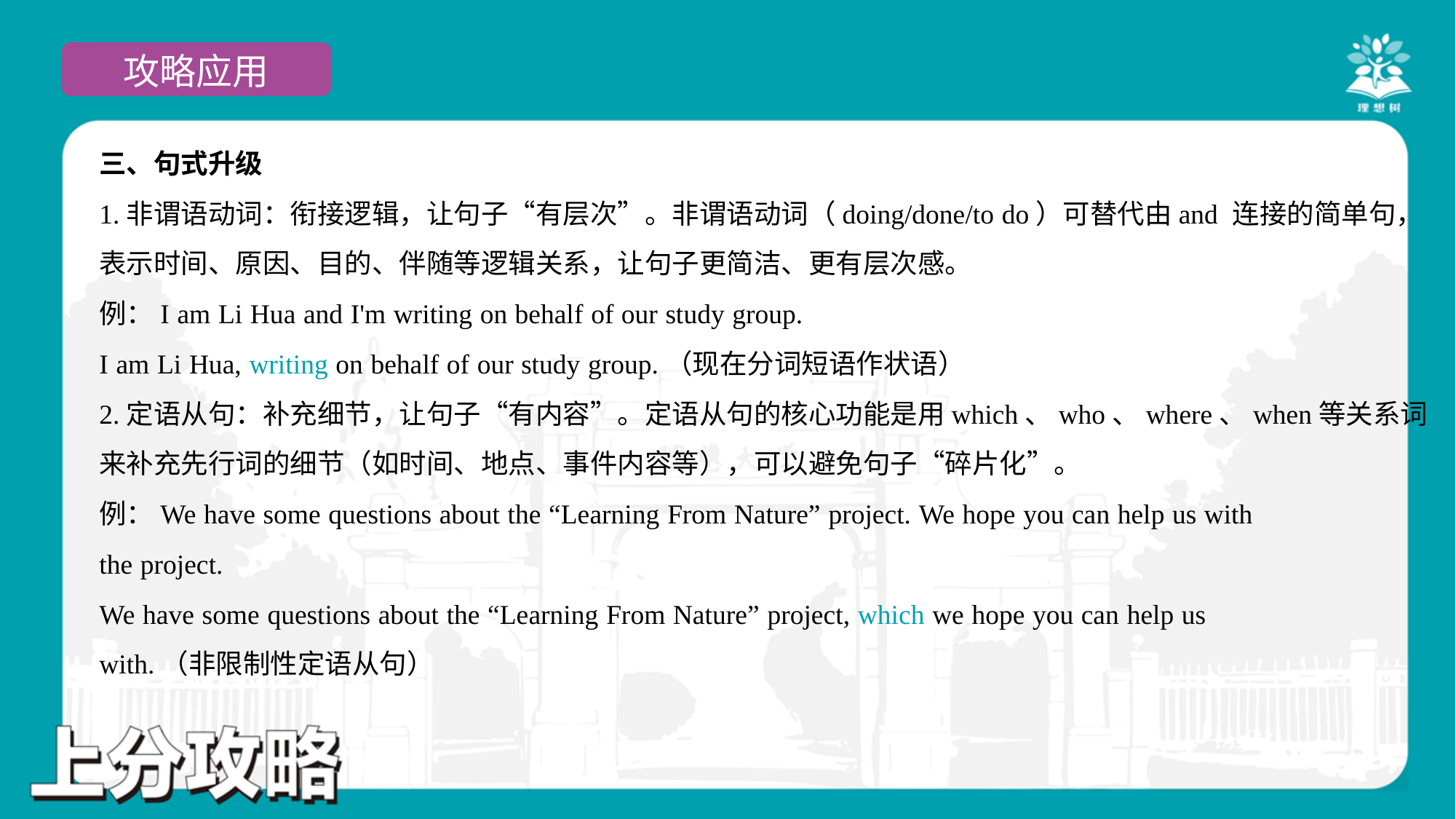

三、句式升级
1.非谓语动词：衔接逻辑，让句子“有层次”。非谓语动词（doing/done/to do）可替代由and 连接的简单句，
表示时间、原因、目的、伴随等逻辑关系，让句子更简洁、更有层次感。
例：I am Li Hua and I'm writing on behalf of our study group.
I am Li Hua, writing on behalf of our study group.（现在分词短语作状语）
2.定语从句：补充细节，让句子“有内容”。定语从句的核心功能是用which、who、where、when等关系词
来补充先行词的细节（如时间、地点、事件内容等），可以避免句子“碎片化”。
例：We have some questions about the “Learning From Nature” project. We hope you can help us with
the project.
We have some questions about the “Learning From Nature” project, which we hope you can help us
with.（非限制性定语从句）